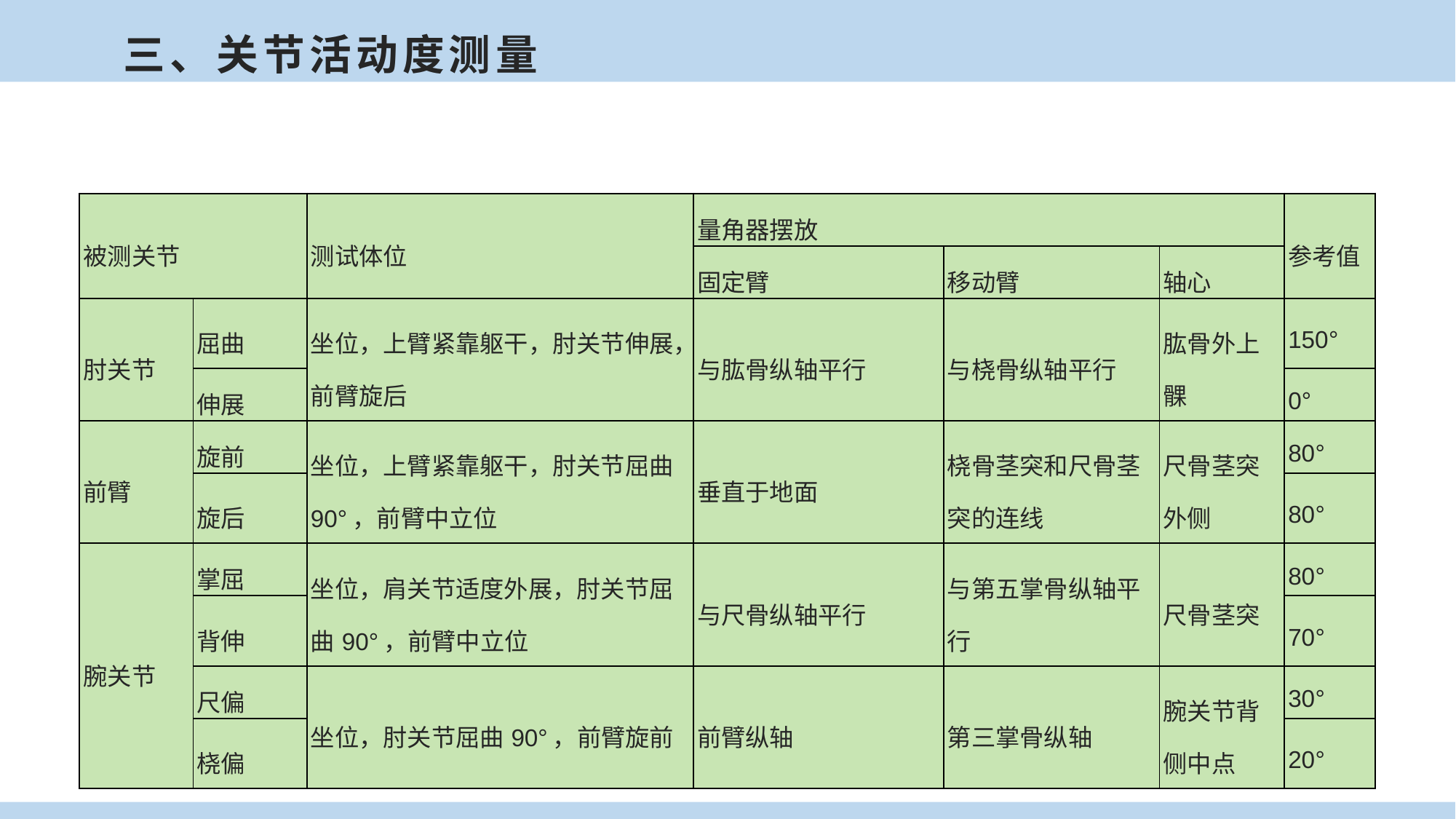

三、关节活动度测量
| 被测关节 |  | 测试体位 | 量角器摆放 |  |  | 参考值 |
| --- | --- | --- | --- | --- | --- | --- |
|  |  |  | 固定臂 | 移动臂 | 轴心 |  |
| 肘关节 | 屈曲 | 坐位，上臂紧靠躯干，肘关节伸展，前臂旋后 | 与肱骨纵轴平行 | 与桡骨纵轴平行 | 肱骨外上髁 | 150° |
|  | 伸展 |  |  |  |  | 0° |
| 前臂 | 旋前 | 坐位，上臂紧靠躯干，肘关节屈曲90°，前臂中立位 | 垂直于地面 | 桡骨茎突和尺骨茎突的连线 | 尺骨茎突外侧 | 80° |
|  | 旋后 |  |  |  |  | 80° |
| 腕关节 | 掌屈 | 坐位，肩关节适度外展，肘关节屈曲90°，前臂中立位 | 与尺骨纵轴平行 | 与第五掌骨纵轴平行 | 尺骨茎突 | 80° |
|  | 背伸 |  |  |  |  | 70° |
|  | 尺偏 | 坐位，肘关节屈曲90°，前臂旋前 | 前臂纵轴 | 第三掌骨纵轴 | 腕关节背侧中点 | 30° |
|  | 桡偏 |  |  |  |  | 20° |